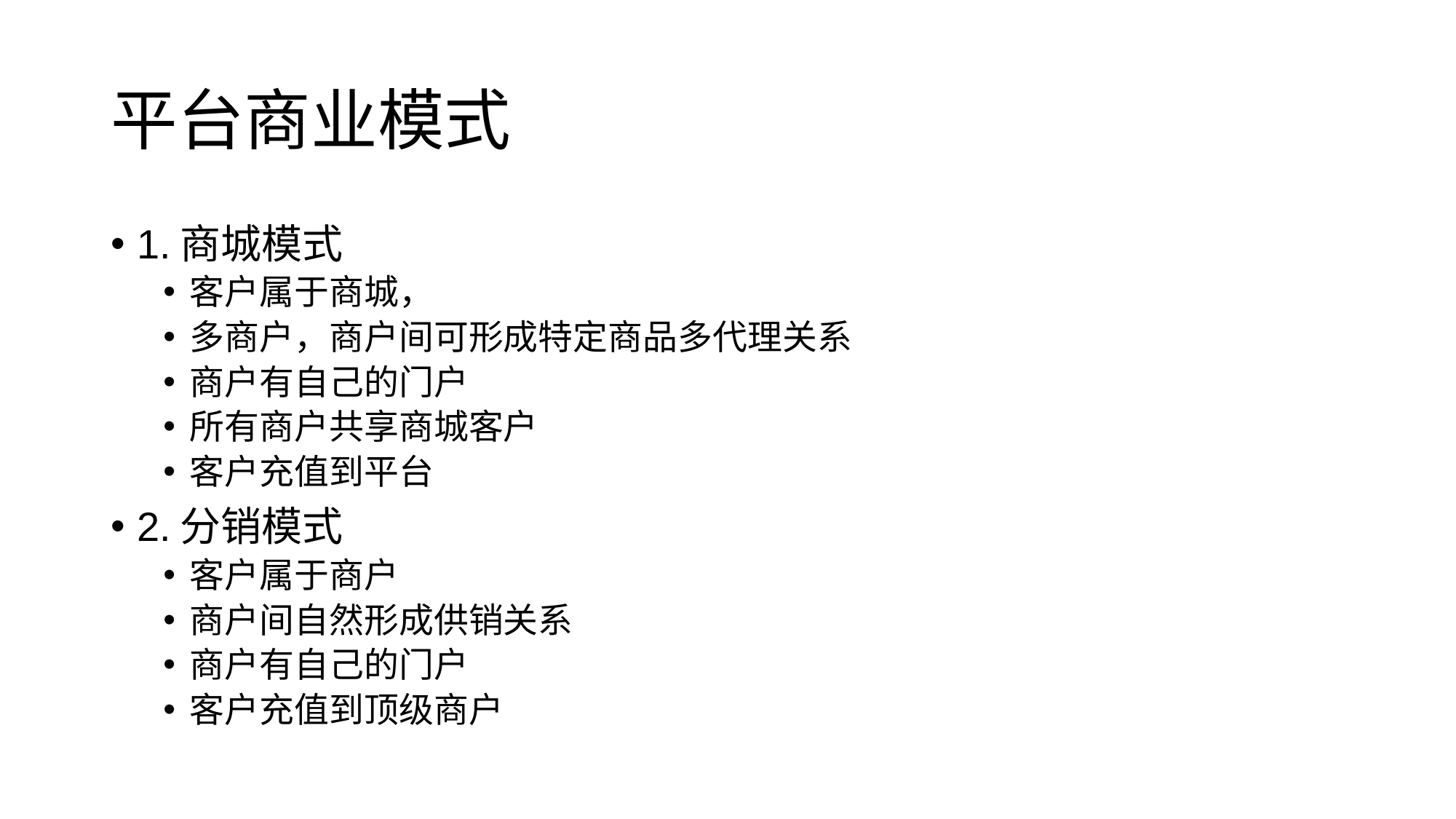

# 平台商业模式
1.商城模式
客户属于商城，
多商户，商户间可形成特定商品多代理关系
商户有自己的门户
所有商户共享商城客户
客户充值到平台
2.分销模式
客户属于商户
商户间自然形成供销关系
商户有自己的门户
客户充值到顶级商户